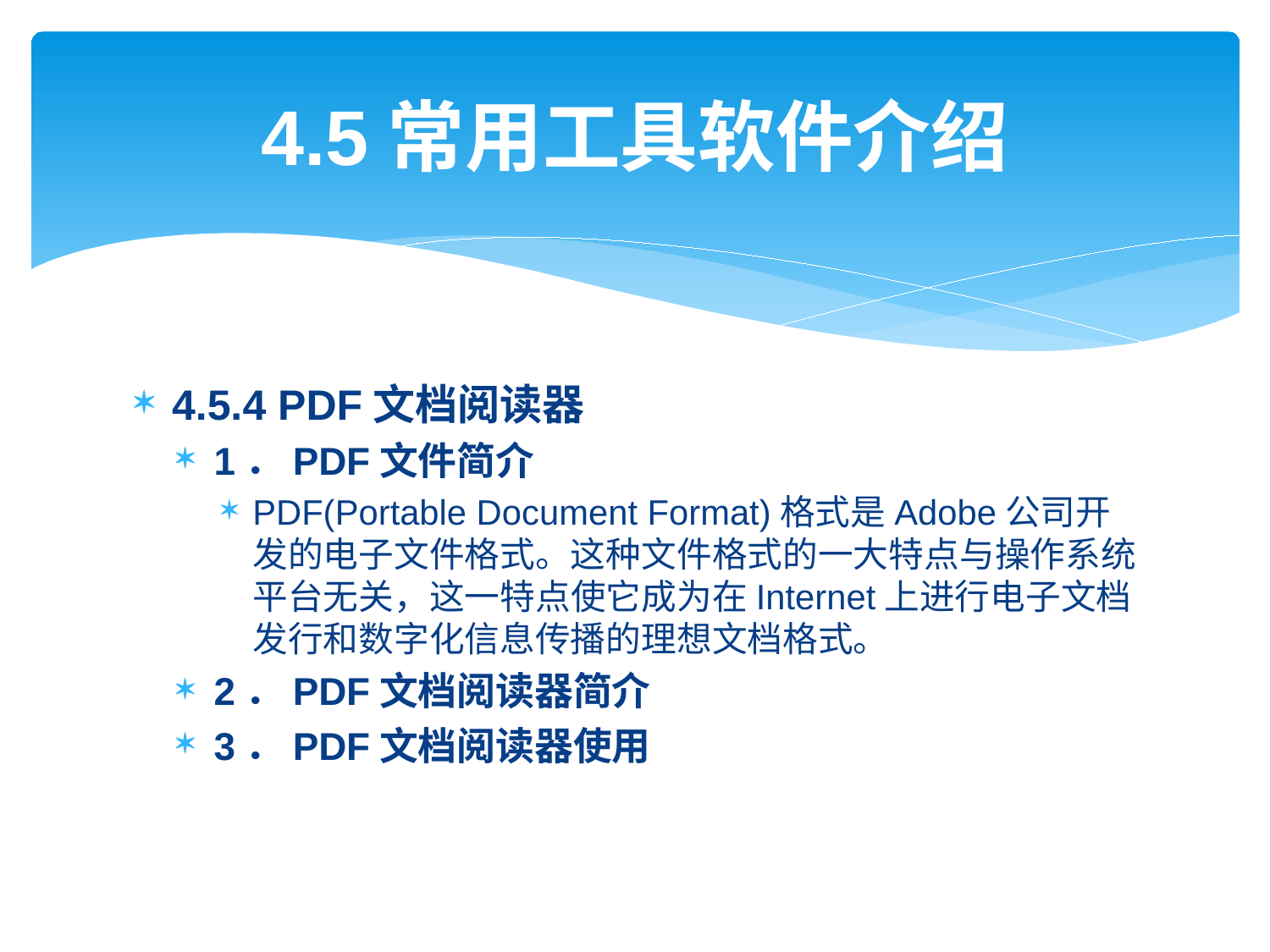

# 4.5常用工具软件介绍
4.5.4 PDF文档阅读器
1．PDF文件简介
PDF(Portable Document Format)格式是Adobe公司开发的电子文件格式。这种文件格式的一大特点与操作系统平台无关，这一特点使它成为在Internet上进行电子文档发行和数字化信息传播的理想文档格式。
2．PDF文档阅读器简介
3．PDF文档阅读器使用